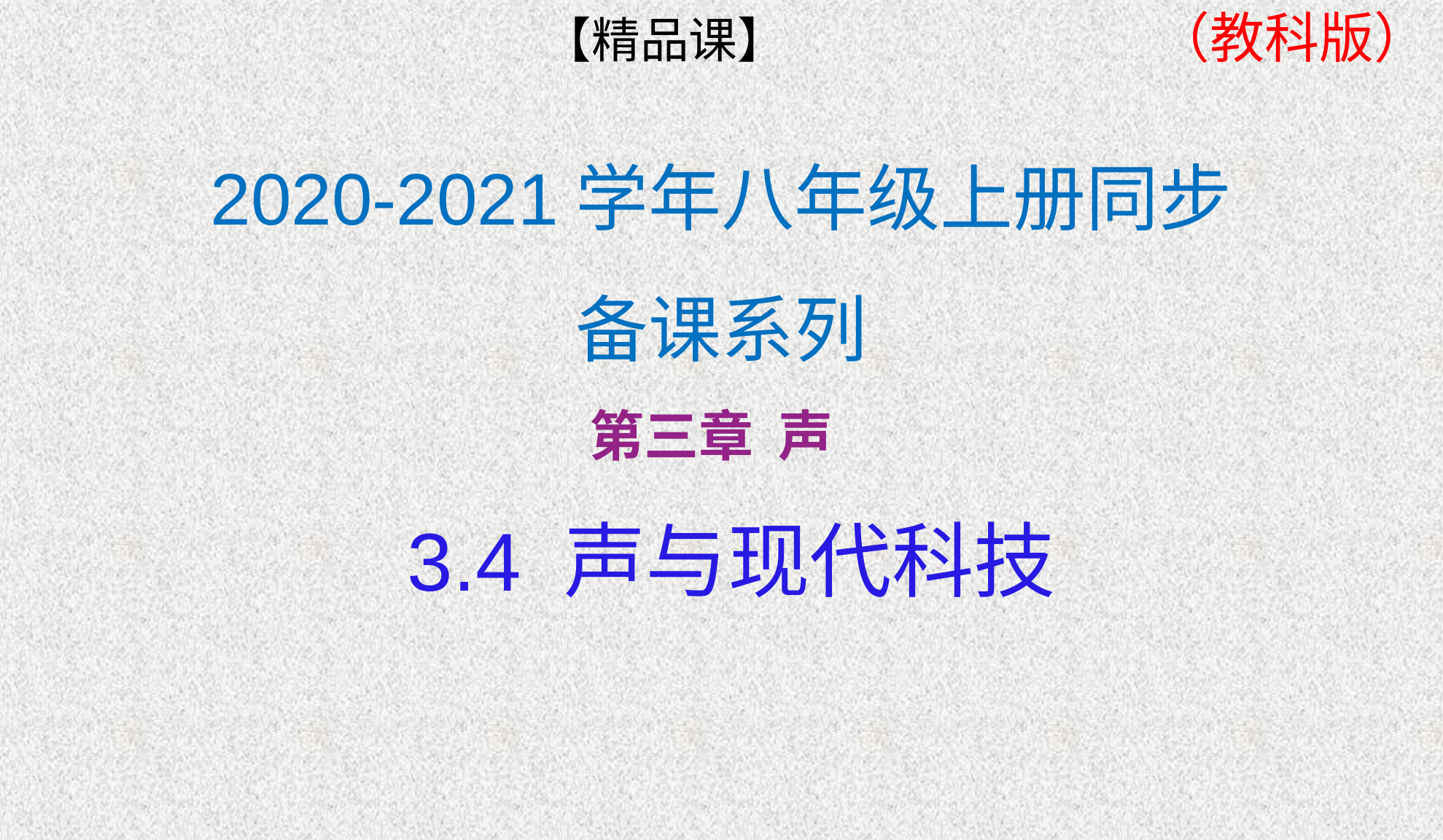

（教科版）
【精品课】
# 2020-2021学年八年级上册同步备课系列
第三章  声
3.4 声与现代科技